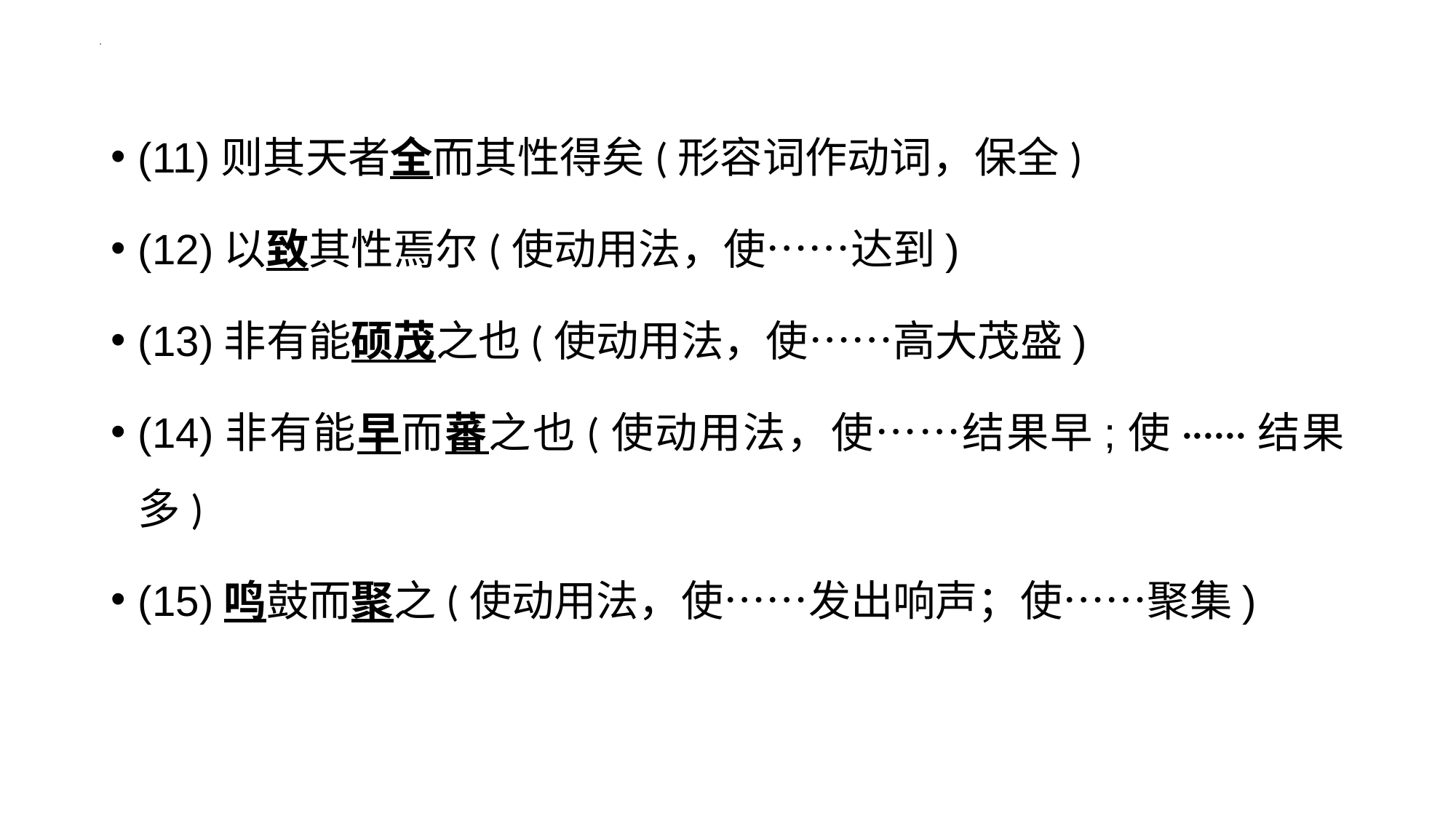

(11)则其天者全而其性得矣(形容词作动词，保全)
(12)以致其性焉尔(使动用法，使⋯⋯达到)
(13)非有能硕茂之也(使动用法，使⋯⋯高大茂盛)
(14)非有能早而蕃之也(使动用法，使⋯⋯结果早;使······结果多)
(15)鸣鼓而聚之(使动用法，使⋯⋯发出响声；使⋯⋯聚集)